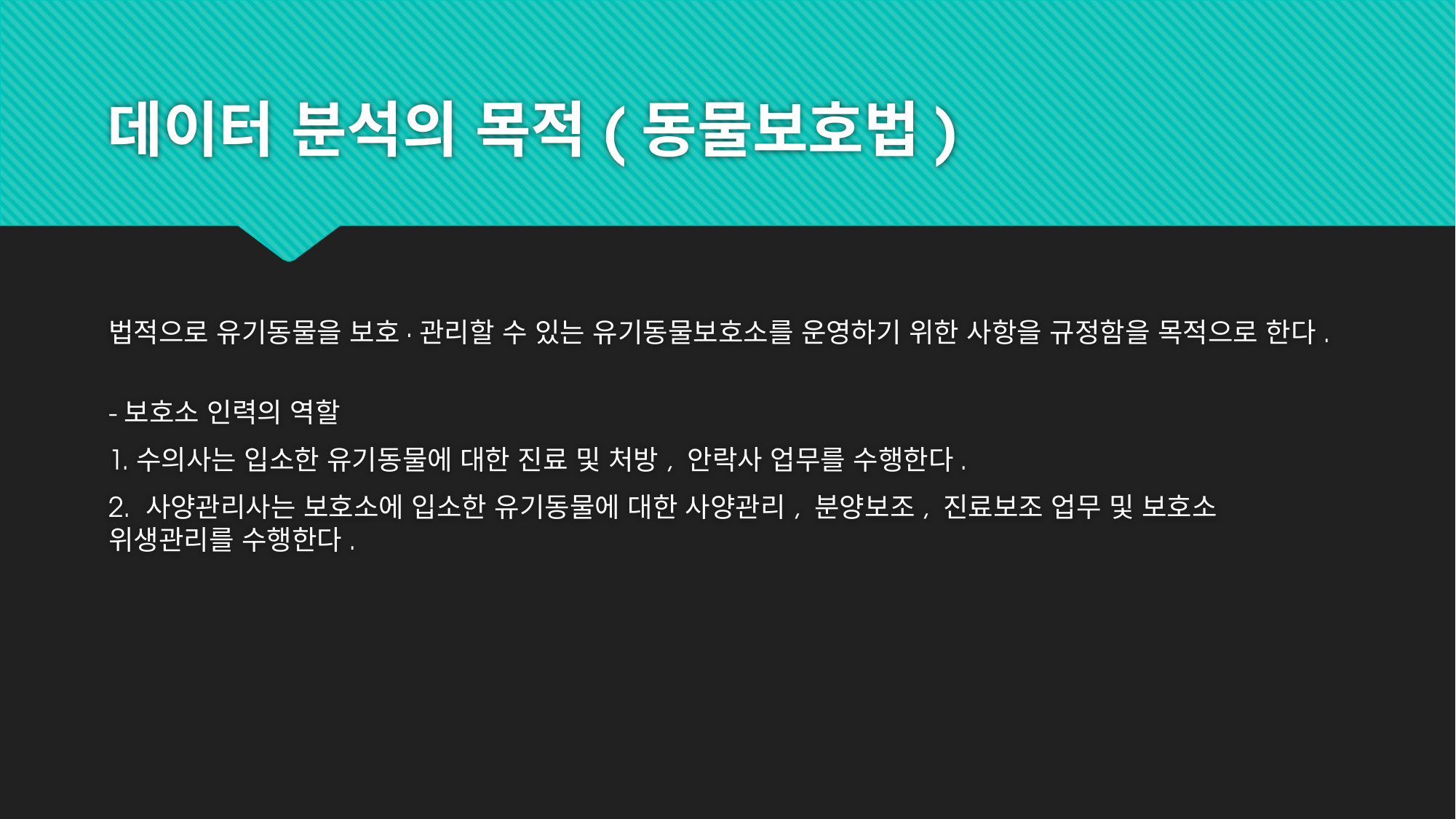

# 데이터 분석의 목적(동물보호법)
법적으로 유기동물을 보호·관리할 수 있는 유기동물보호소를 운영하기 위한 사항을 규정함을 목적으로 한다.
-보호소 인력의 역할
1.수의사는 입소한 유기동물에 대한 진료 및 처방, 안락사 업무를 수행한다.
2. 사양관리사는 보호소에 입소한 유기동물에 대한 사양관리, 분양보조, 진료보조 업무 및 보호소 위생관리를 수행한다.